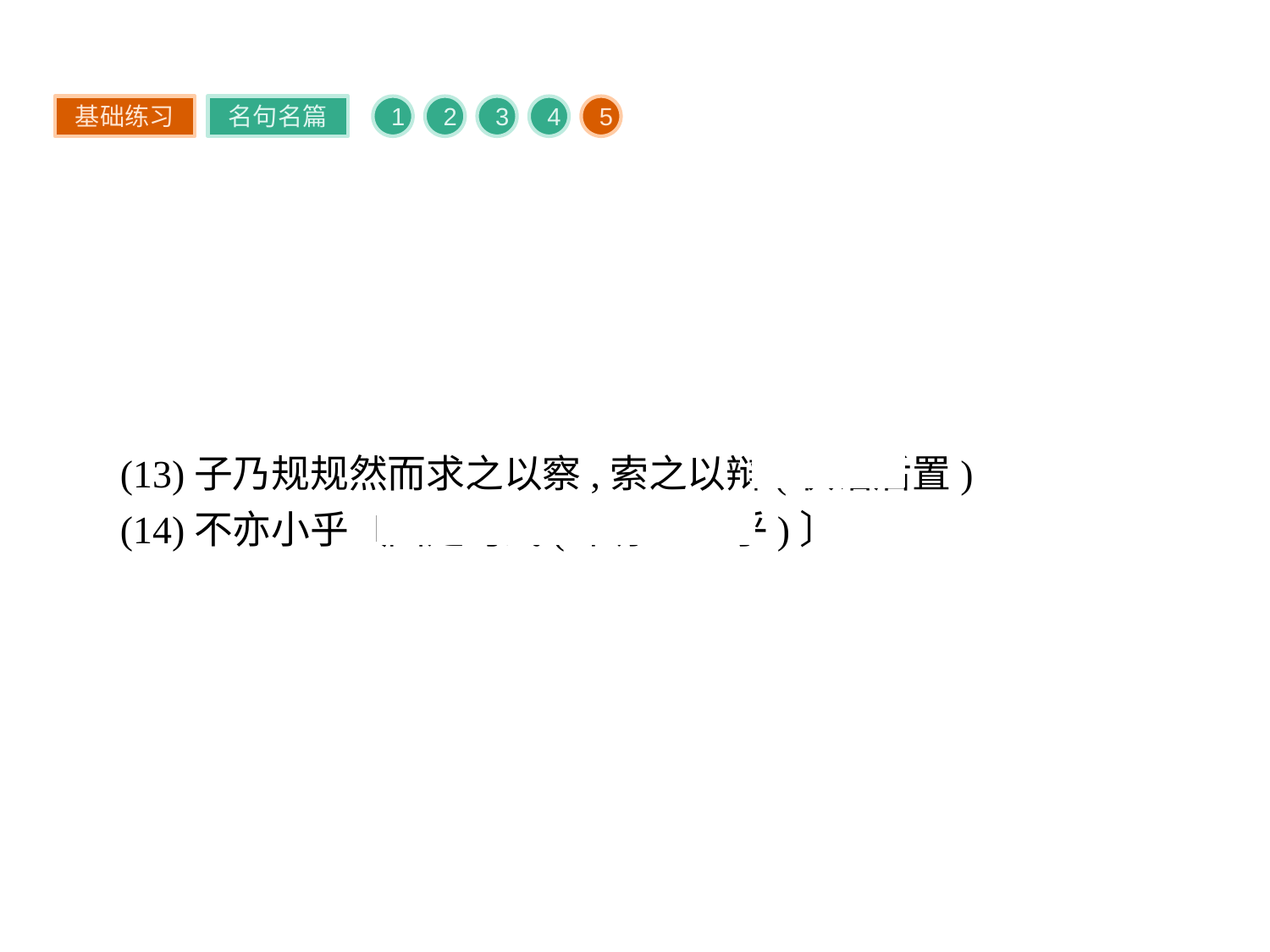

基础练习
名句名篇
1
2
3
4
5
(13)子乃规规然而求之以察,索之以辩(状语后置)
(14)不亦小乎〔固定句式(不亦……乎)〕